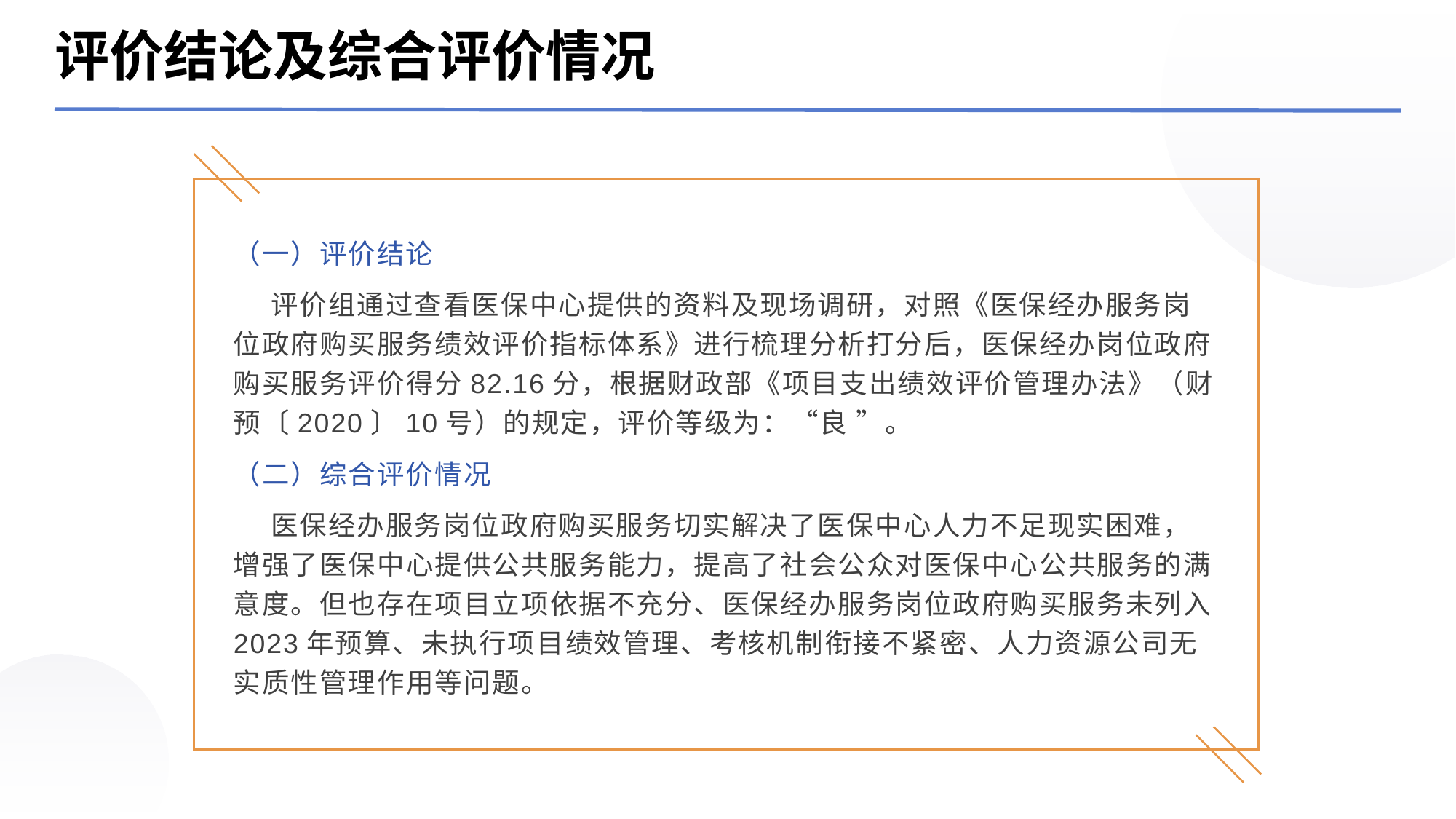

评价结论及综合评价情况

（一）评价结论
    评价组通过查看医保中心提供的资料及现场调研，对照《医保经办服务岗位政府购买服务绩效评价指标体系》进行梳理分析打分后，医保经办岗位政府购买服务评价得分82.16分，根据财政部《项目支出绩效评价管理办法》（财预〔2020〕10号）的规定，评价等级为：“良 ”。
（二）综合评价情况
    医保经办服务岗位政府购买服务切实解决了医保中心人力不足现实困难，增强了医保中心提供公共服务能力，提高了社会公众对医保中心公共服务的满意度。但也存在项目立项依据不充分、医保经办服务岗位政府购买服务未列入2023年预算、未执行项目绩效管理、考核机制衔接不紧密、人力资源公司无实质性管理作用等问题。